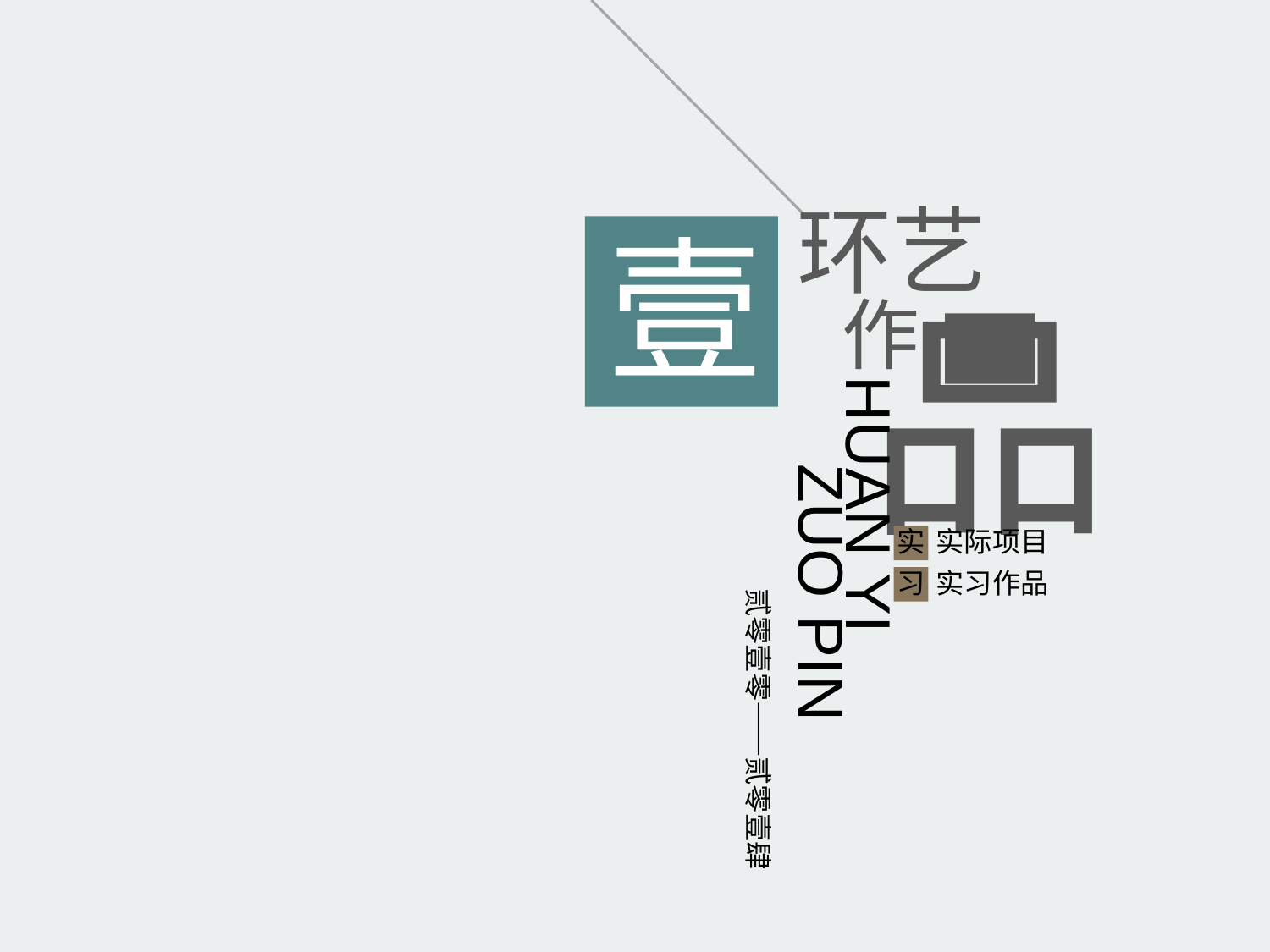

环艺
品
作

HUAN YI
     ZUO PIN
实
实际项目

习
实习作品

壹

贰零壹零——贰零壹肆